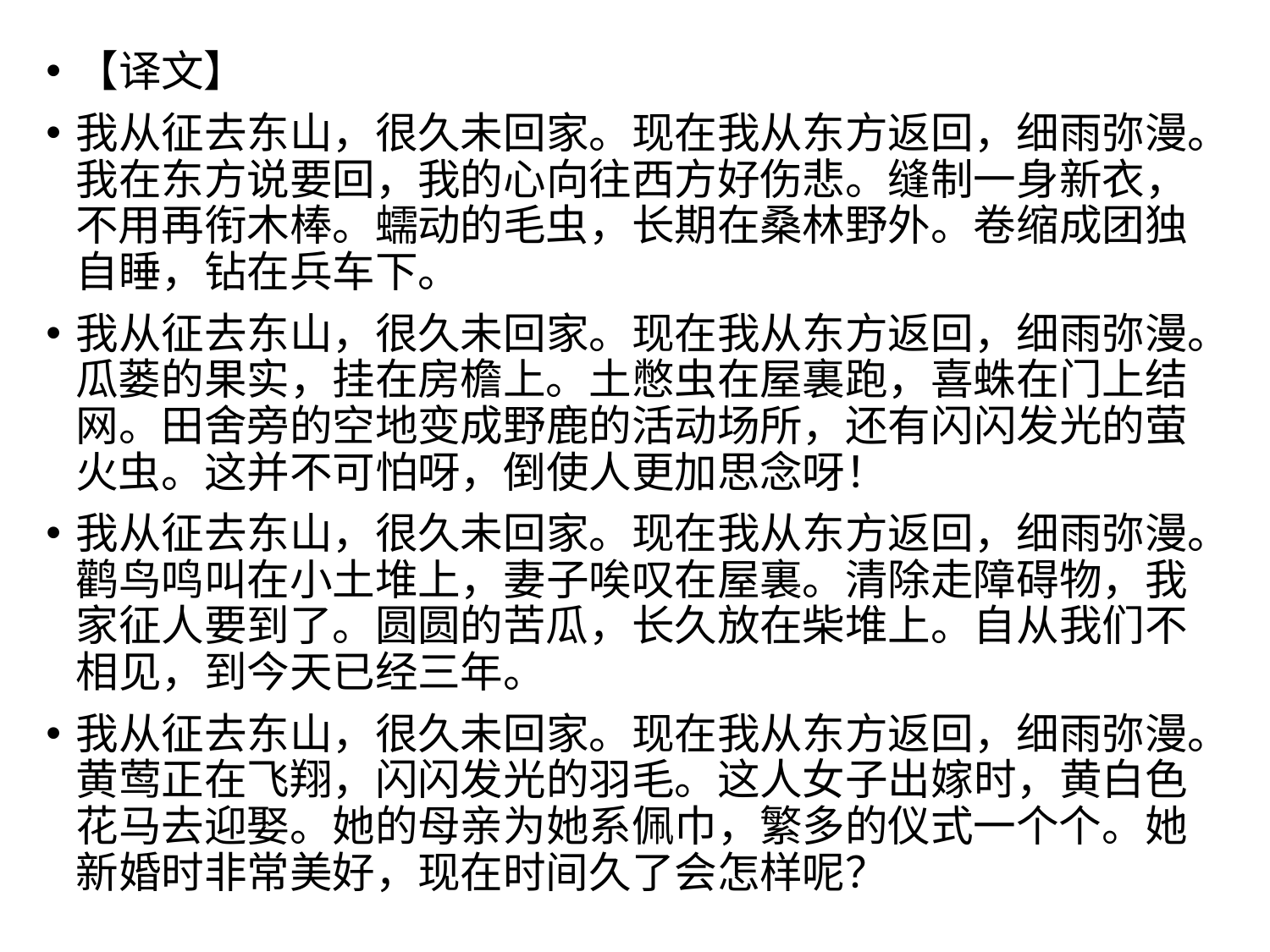

【译文】
我从征去东山，很久未回家。现在我从东方返回，细雨弥漫。我在东方说要回，我的心向往西方好伤悲。缝制一身新衣，不用再衔木棒。蠕动的毛虫，长期在桑林野外。卷缩成团独自睡，钻在兵车下。
我从征去东山，很久未回家。现在我从东方返回，细雨弥漫。瓜蒌的果实，挂在房檐上。土憋虫在屋裏跑，喜蛛在门上结网。田舍旁的空地变成野鹿的活动场所，还有闪闪发光的萤火虫。这并不可怕呀，倒使人更加思念呀！
我从征去东山，很久未回家。现在我从东方返回，细雨弥漫。鹳鸟鸣叫在小土堆上，妻子唉叹在屋裏。清除走障碍物，我家征人要到了。圆圆的苦瓜，长久放在柴堆上。自从我们不相见，到今天已经三年。
我从征去东山，很久未回家。现在我从东方返回，细雨弥漫。黄莺正在飞翔，闪闪发光的羽毛。这人女子出嫁时，黄白色花马去迎娶。她的母亲为她系佩巾，繁多的仪式一个个。她新婚时非常美好，现在时间久了会怎样呢？